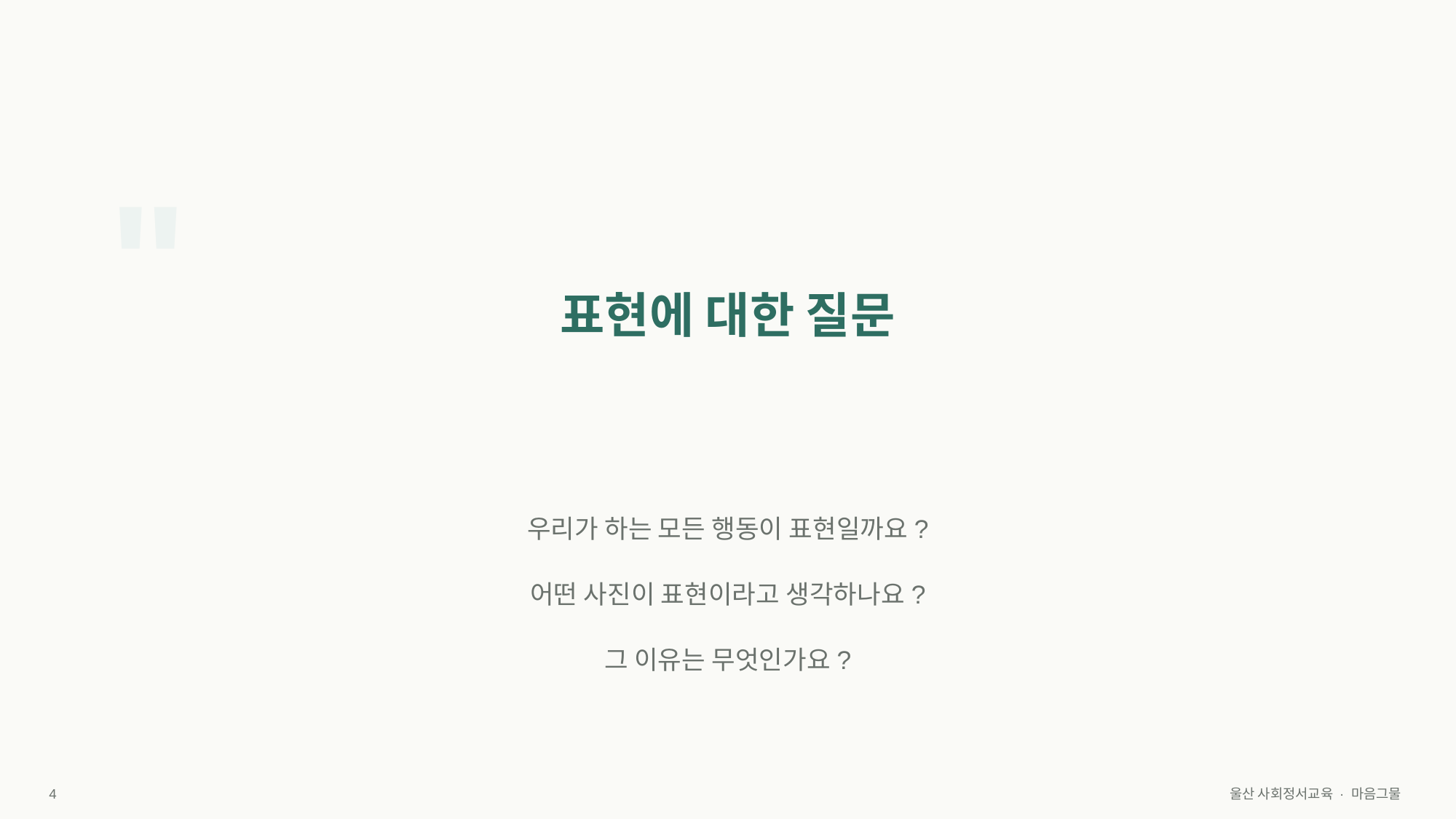

"
표현에 대한 질문
우리가 하는 모든 행동이 표현일까요?
어떤 사진이 표현이라고 생각하나요?
그 이유는 무엇인가요?
4
울산 사회정서교육 · 마음그물